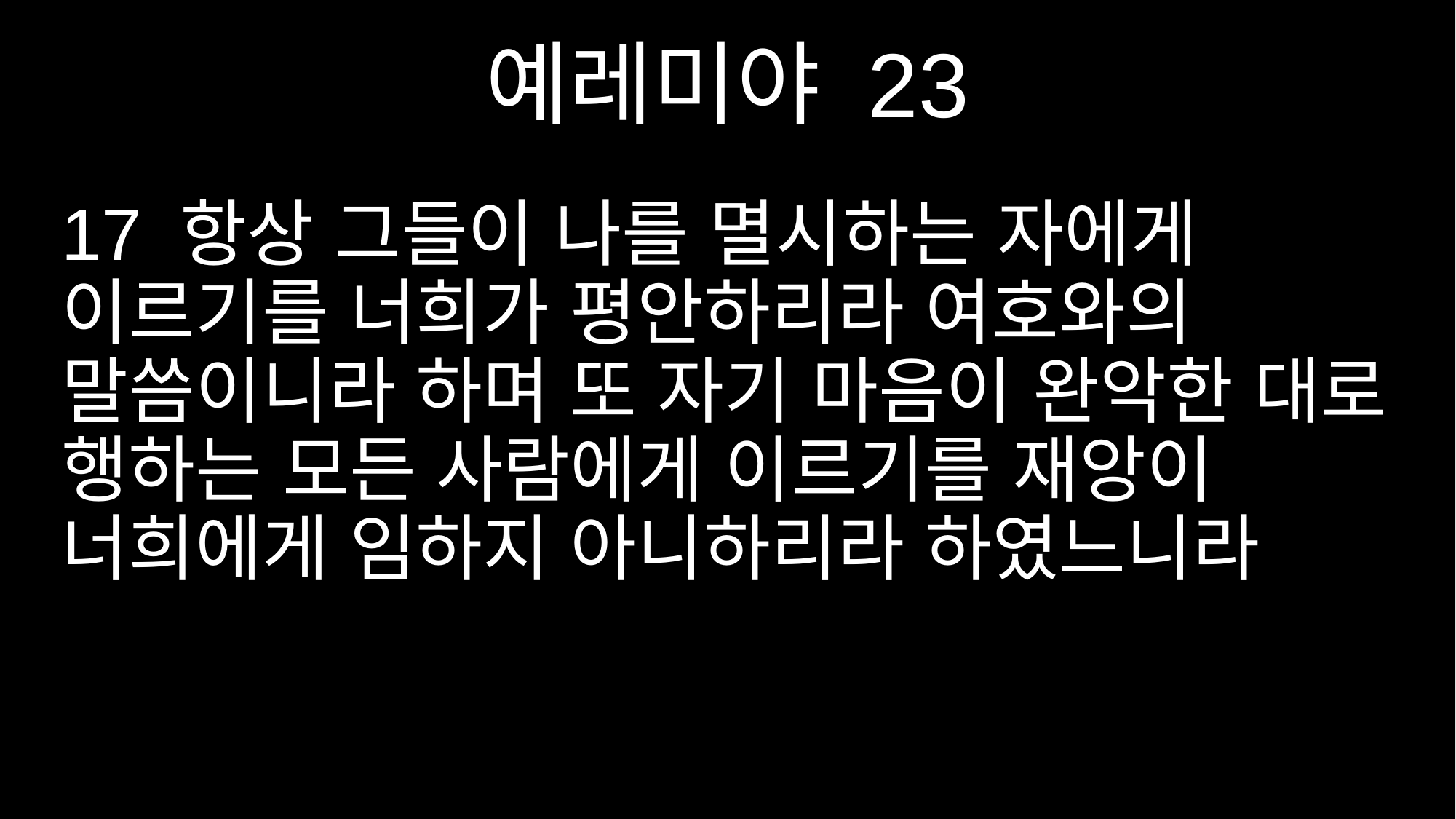

예레미야 23
17 항상 그들이 나를 멸시하는 자에게 이르기를 너희가 평안하리라 여호와의 말씀이니라 하며 또 자기 마음이 완악한 대로 행하는 모든 사람에게 이르기를 재앙이 너희에게 임하지 아니하리라 하였느니라